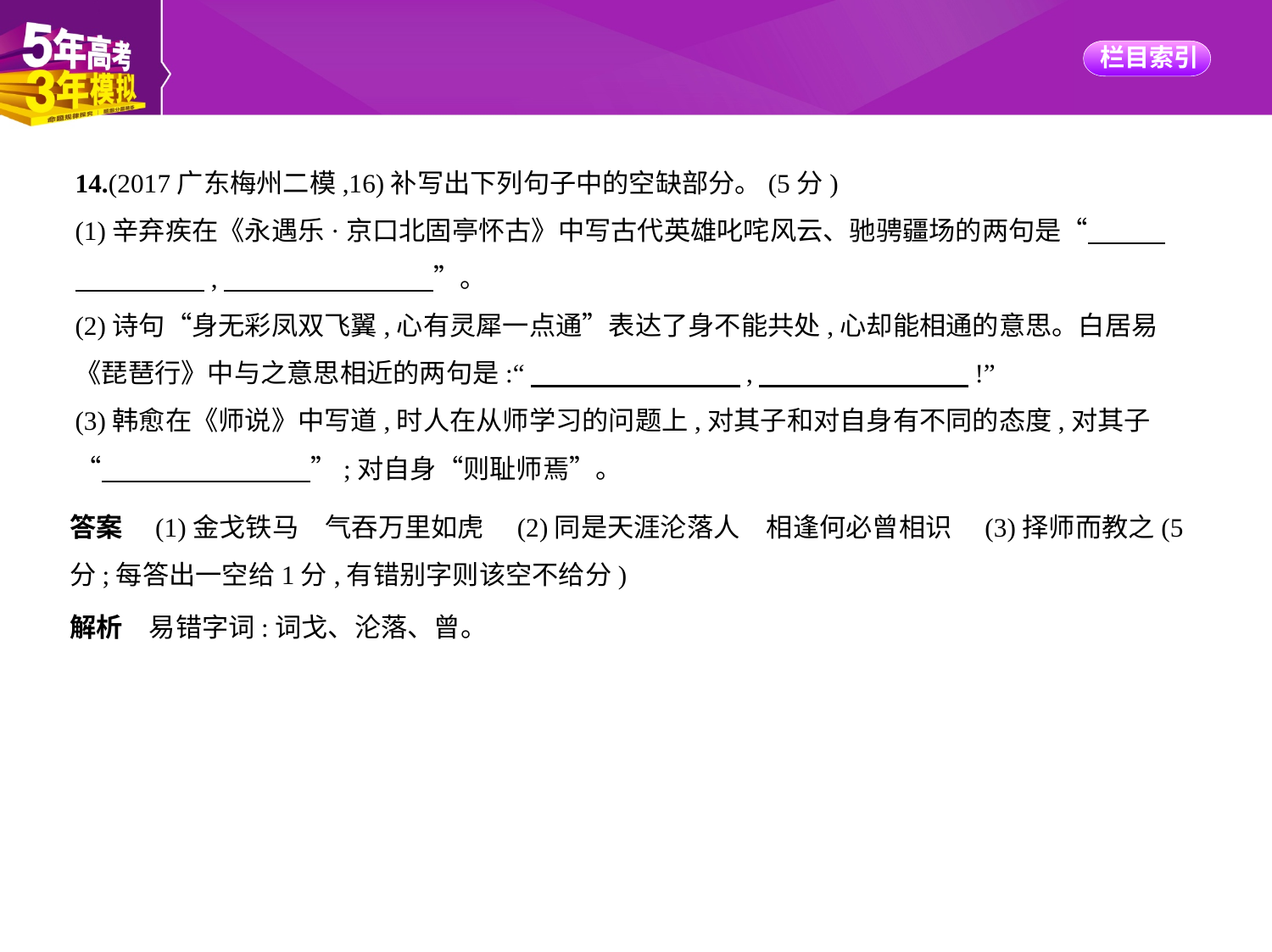

14.(2017广东梅州二模,16)补写出下列句子中的空缺部分。(5分)
(1)辛弃疾在《永遇乐·京口北固亭怀古》中写古代英雄叱咤风云、驰骋疆场的两句是“　　    
　　　　    ,　　　　　　　    ”。
(2)诗句“身无彩凤双飞翼,心有灵犀一点通”表达了身不能共处,心却能相通的意思。白居易
《琵琶行》中与之意思相近的两句是:“　　　　　　　    ,　　　　　　　    !”
(3)韩愈在《师说》中写道,时人在从师学习的问题上,对其子和对自身有不同的态度,对其子
“　　　　　　　    ”;对自身“则耻师焉”。
答案　(1)金戈铁马　气吞万里如虎　(2)同是天涯沦落人　相逢何必曾相识　(3)择师而教之(5
分;每答出一空给1分,有错别字则该空不给分)
解析　易错字词:词戈、沦落、曾。